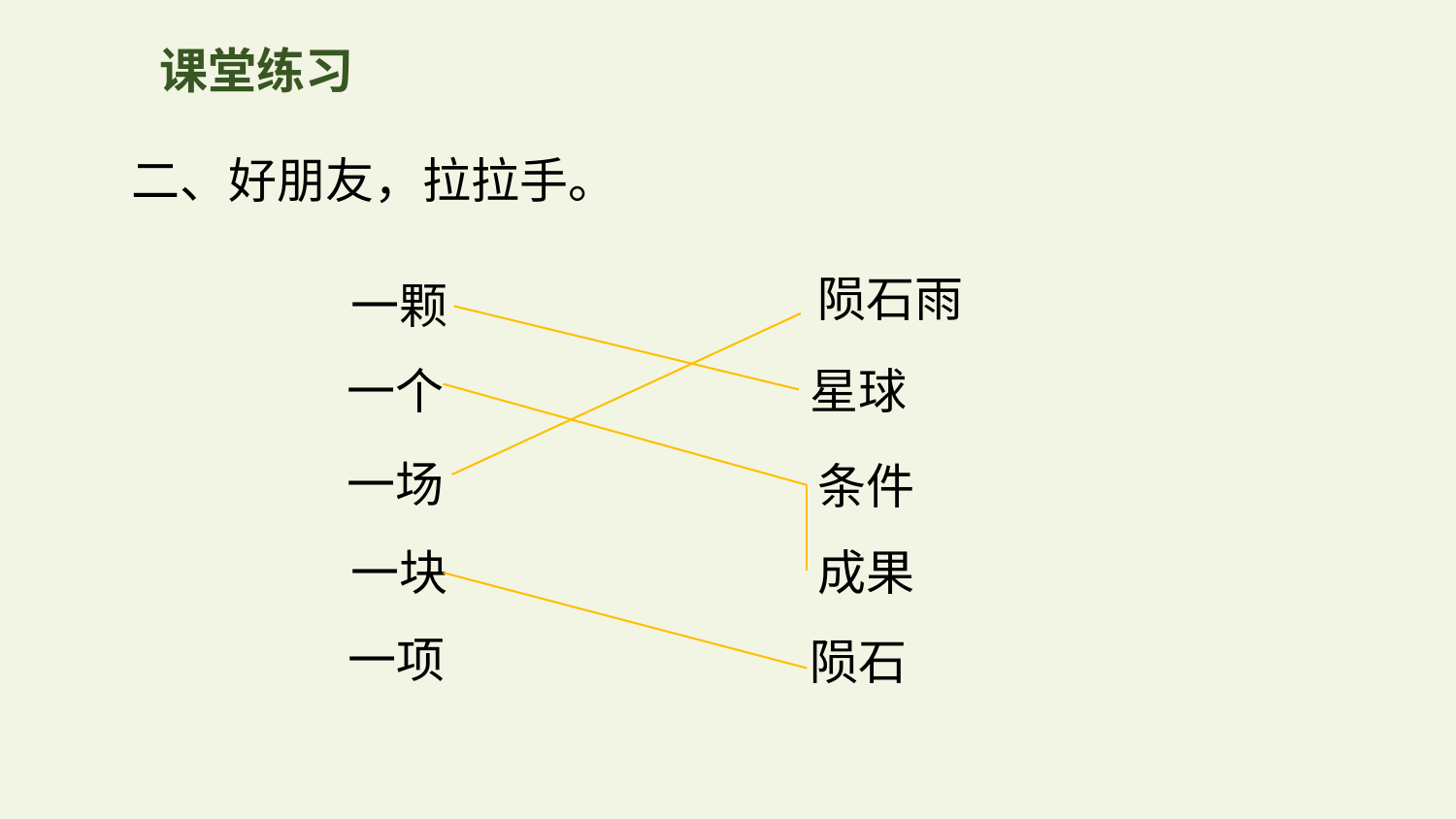

课堂练习
二、好朋友，拉拉手。
陨石雨
一颗
一个
星球
一场
条件
一块
成果
一项
陨石